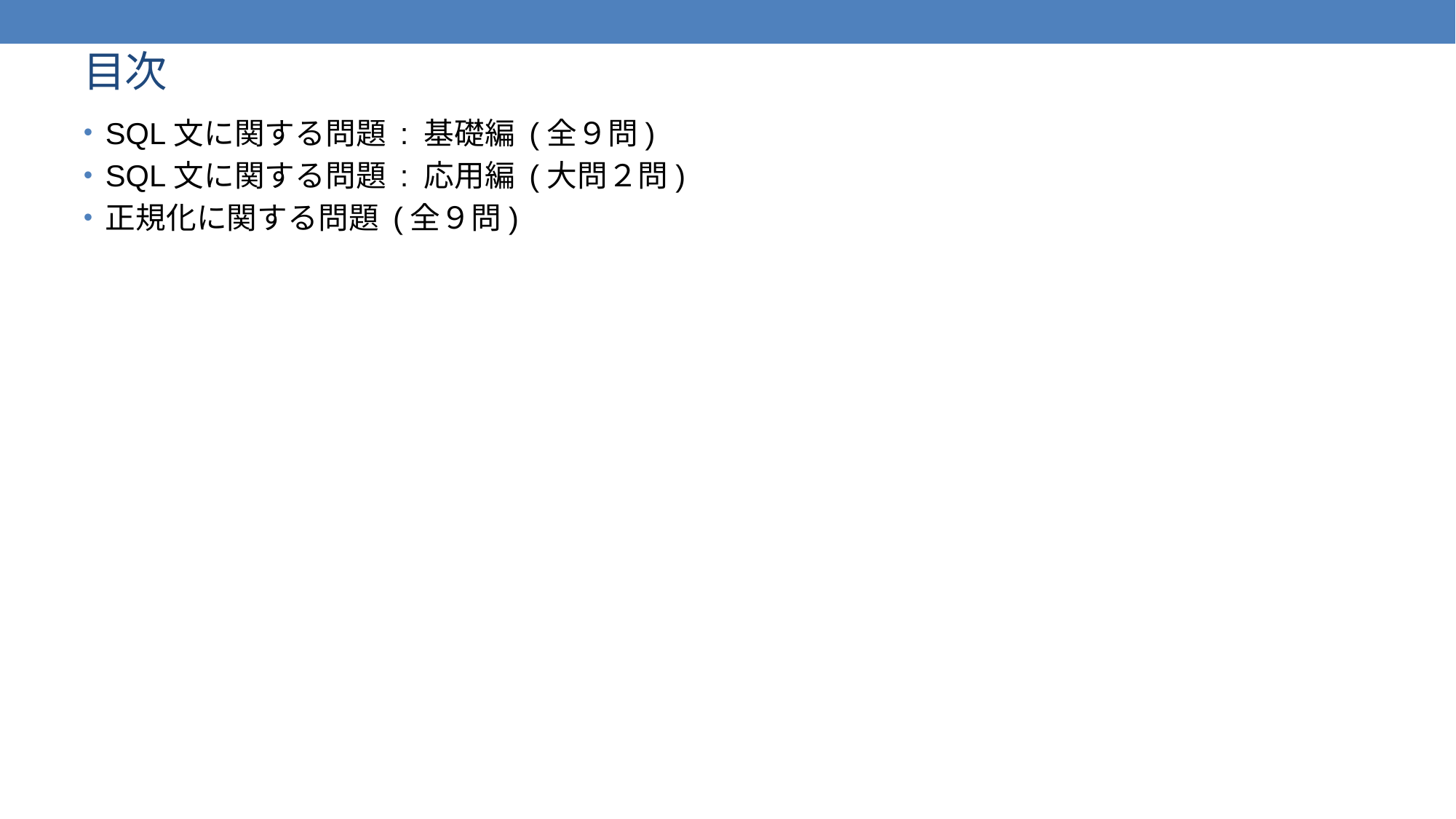

# 目次
SQL文に関する問題 : 基礎編 (全９問)
SQL文に関する問題 : 応用編 (大問２問)
正規化に関する問題 (全９問)